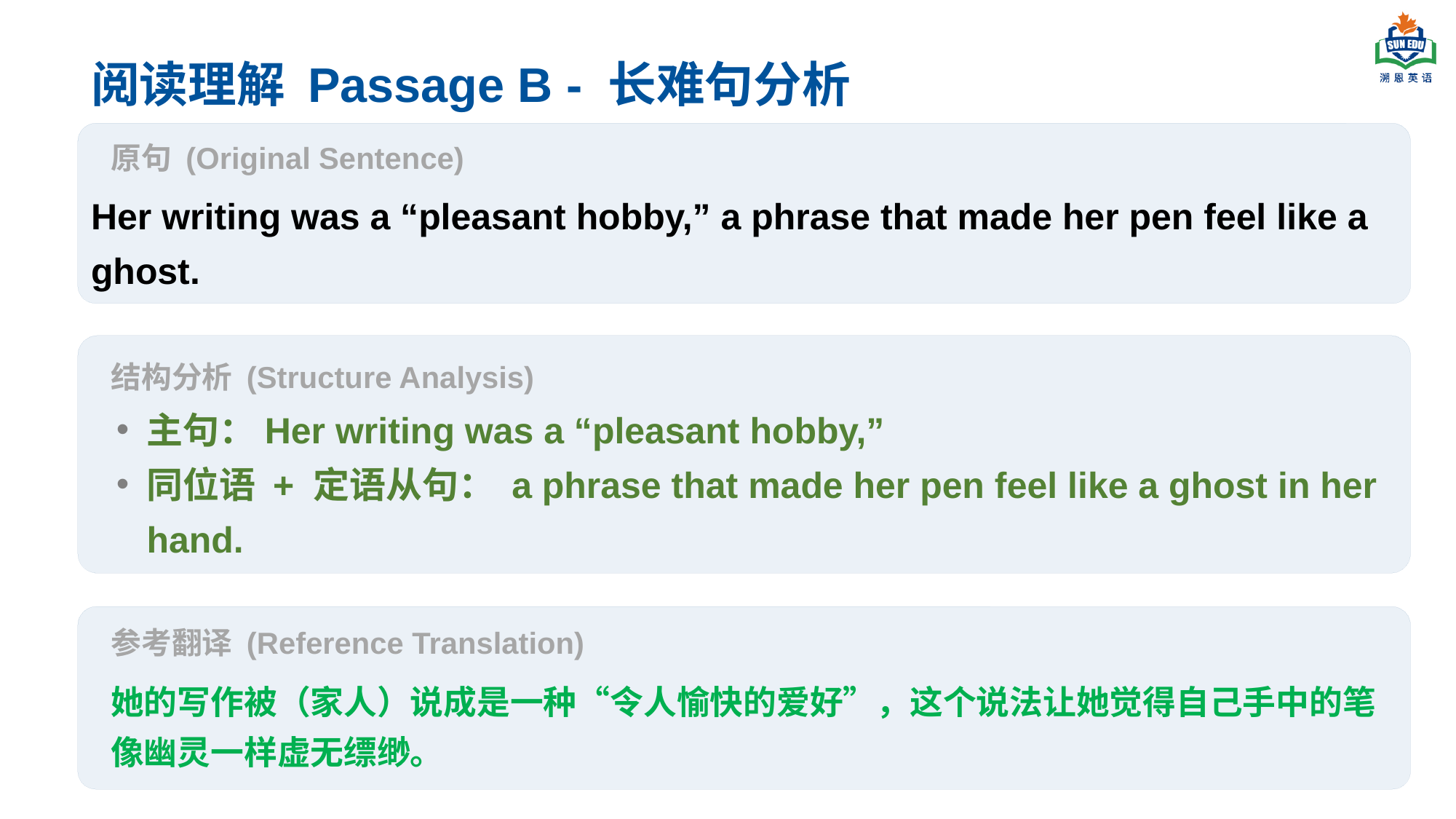

阅读理解 Passage B - 长难句分析

原句 (Original Sentence)
Her writing was a “pleasant hobby,” a phrase that made her pen feel like a ghost.

结构分析 (Structure Analysis)
主句：Her writing was a “pleasant hobby,”
同位语 + 定语从句： a phrase that made her pen feel like a ghost in her hand.

参考翻译 (Reference Translation)
她的写作被（家人）说成是一种“令人愉快的爱好”，这个说法让她觉得自己手中的笔像幽灵一样虚无缥缈。